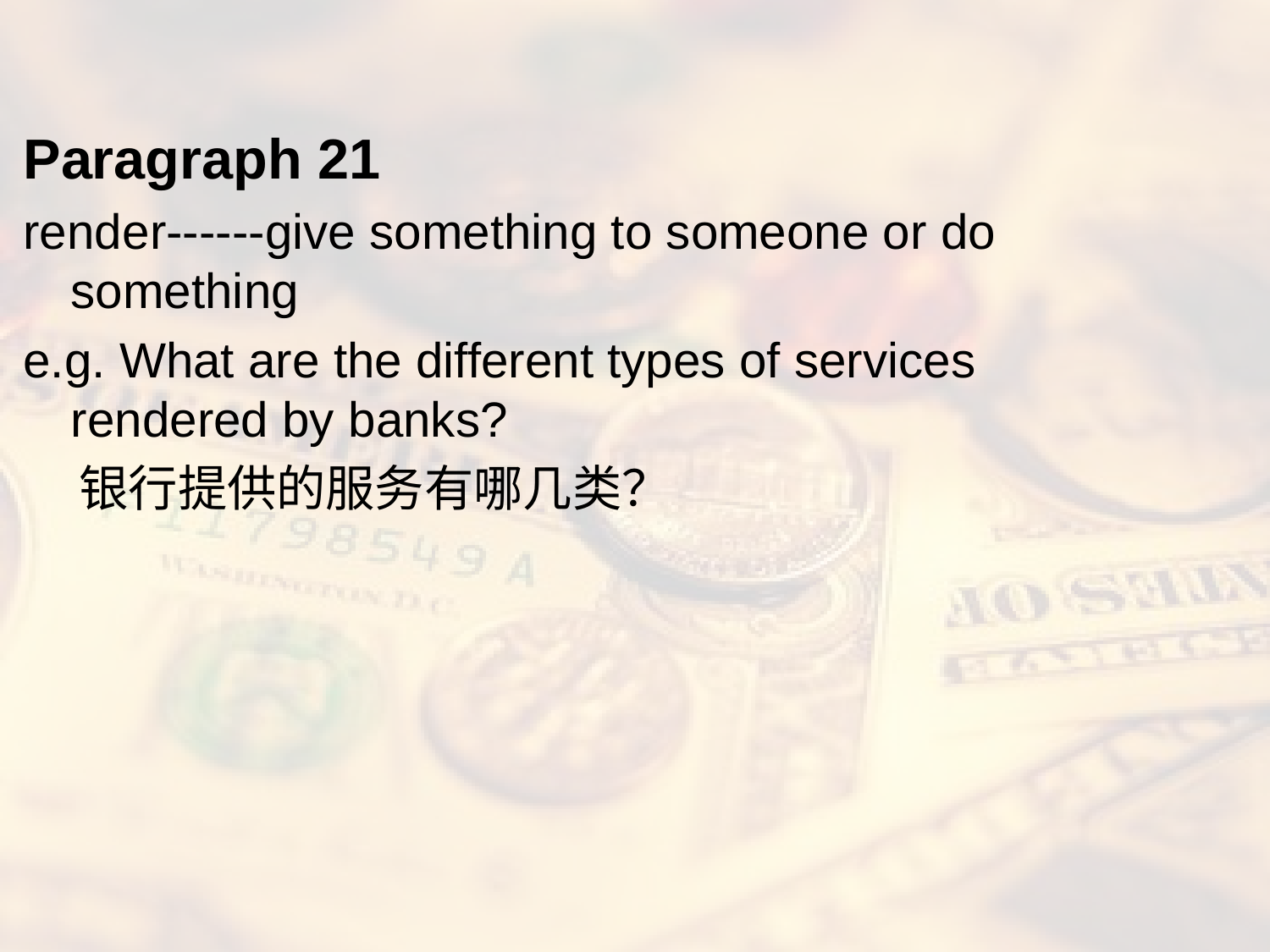

#
Paragraph 21
render------give something to someone or do something
e.g. What are the different types of services rendered by banks?
    银行提供的服务有哪几类？